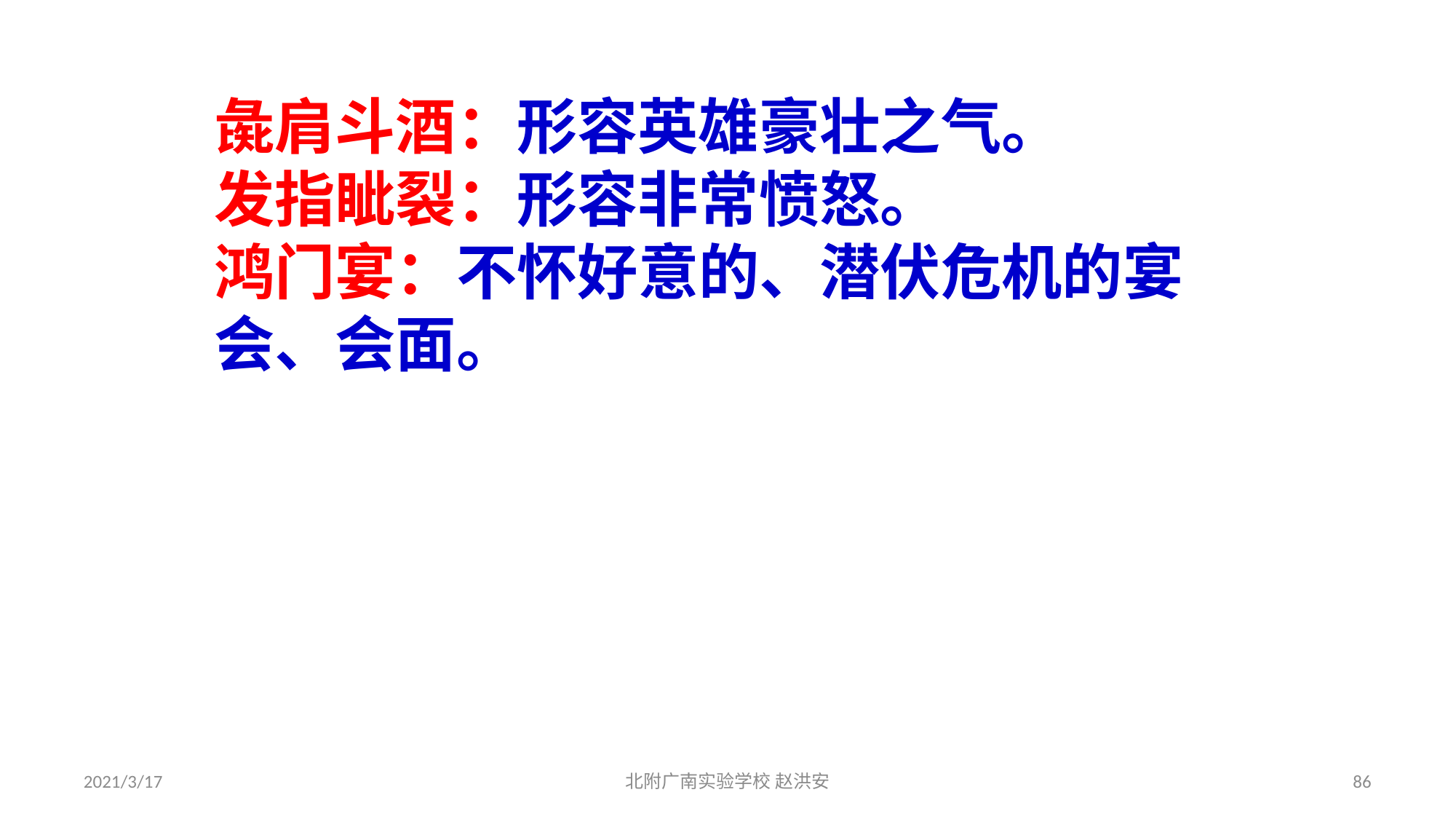

彘肩斗酒：形容英雄豪壮之气。
发指眦裂：形容非常愤怒。
鸿门宴：不怀好意的、潜伏危机的宴会、会面。
2021/3/17
北附广南实验学校 赵洪安
86